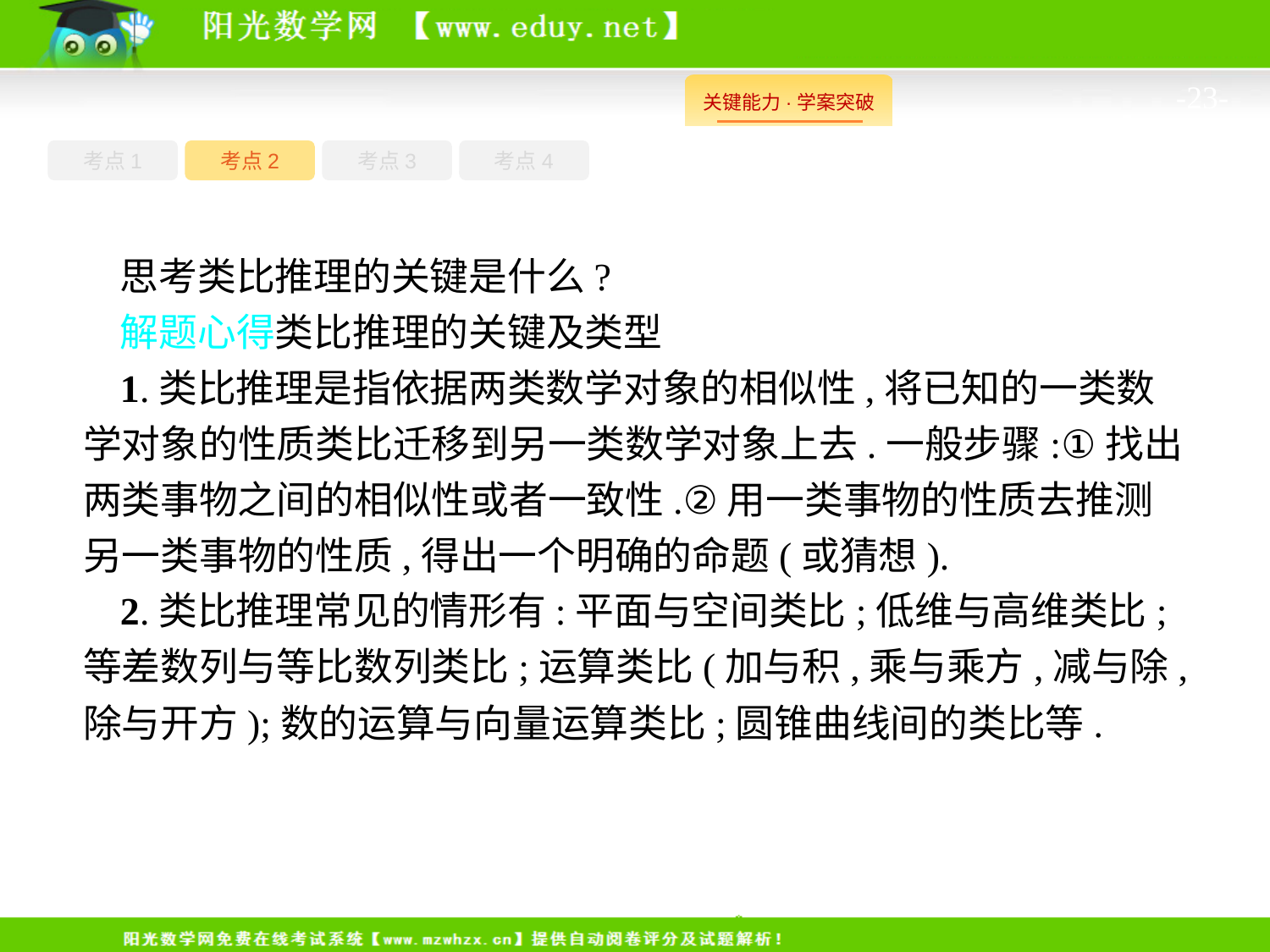

-23-
考点1
考点3
考点4
考点2
思考类比推理的关键是什么?
解题心得类比推理的关键及类型
1.类比推理是指依据两类数学对象的相似性,将已知的一类数学对象的性质类比迁移到另一类数学对象上去.一般步骤:①找出两类事物之间的相似性或者一致性.②用一类事物的性质去推测另一类事物的性质,得出一个明确的命题(或猜想).
2.类比推理常见的情形有:平面与空间类比;低维与高维类比;等差数列与等比数列类比;运算类比(加与积,乘与乘方,减与除,除与开方);数的运算与向量运算类比;圆锥曲线间的类比等.